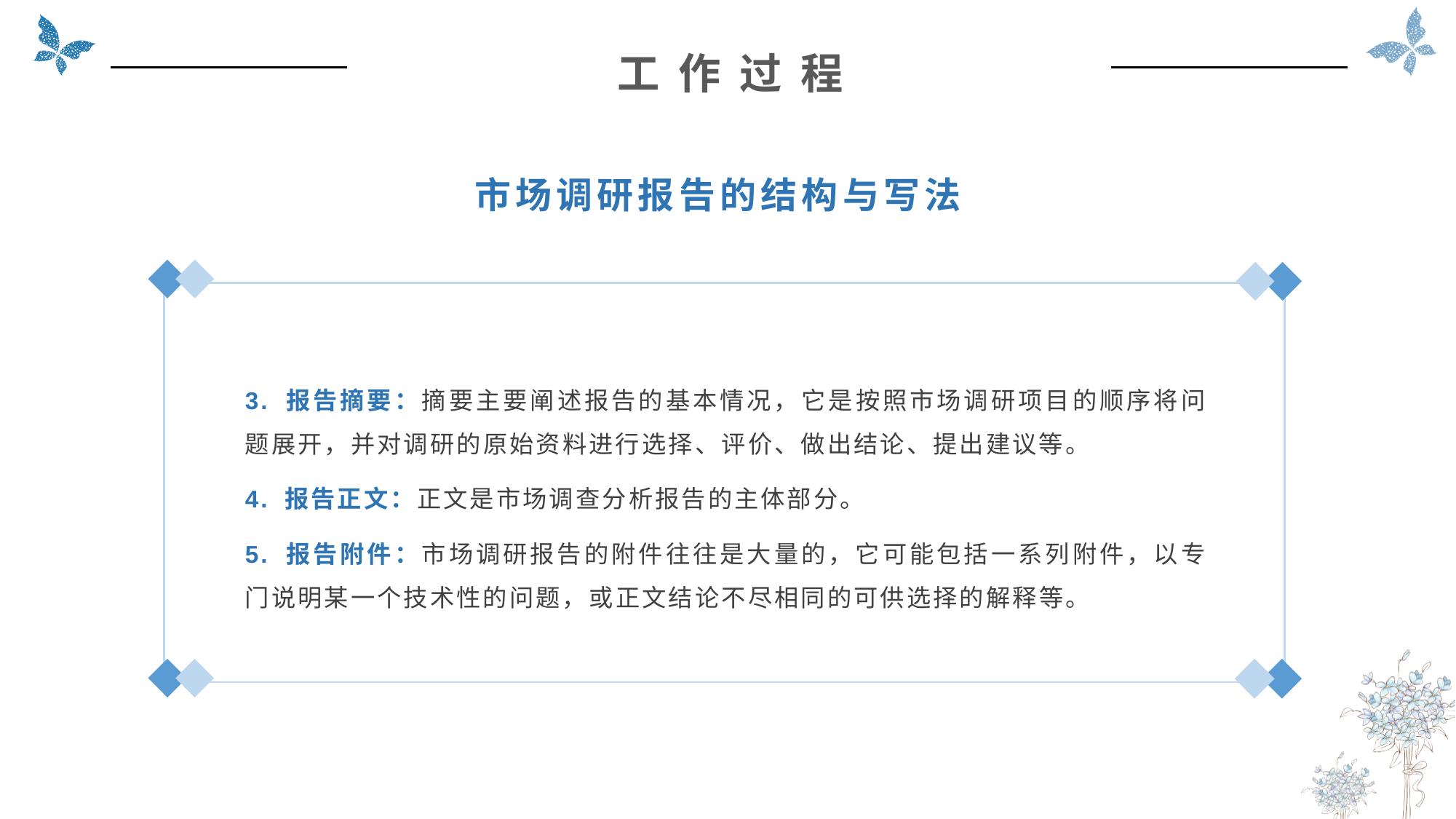

工 作 过 程
市场调研报告的结构与写法

3. 报告摘要：摘要主要阐述报告的基本情况，它是按照市场调研项目的顺序将问题展开，并对调研的原始资料进行选择、评价、做出结论、提出建议等。
4. 报告正文：正文是市场调查分析报告的主体部分。
5. 报告附件：市场调研报告的附件往往是大量的，它可能包括一系列附件，以专门说明某一个技术性的问题，或正文结论不尽相同的可供选择的解释等。